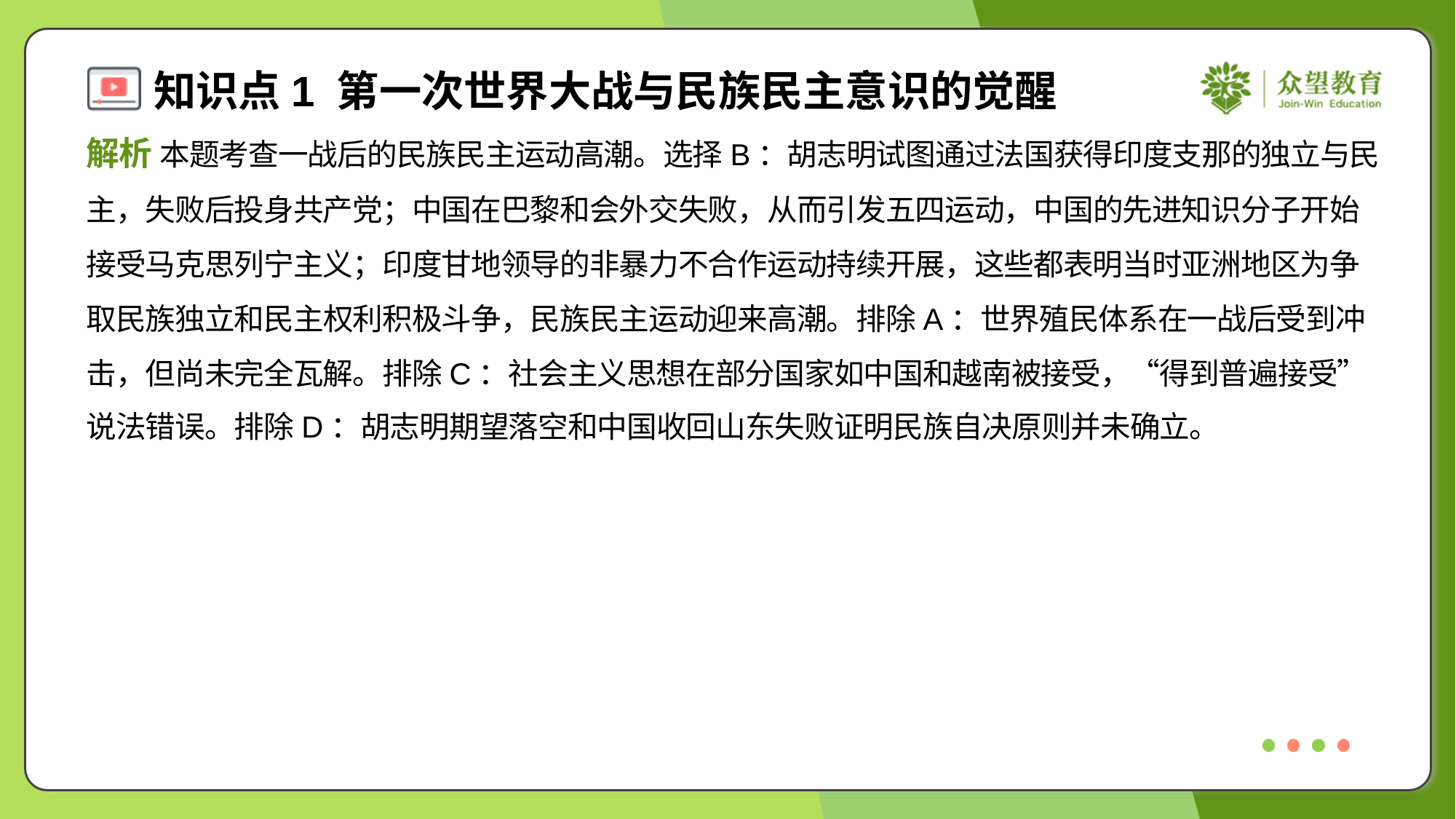

解析 本题考查一战后的民族民主运动高潮。选择B：胡志明试图通过法国获得印度支那的独立与民
主，失败后投身共产党；中国在巴黎和会外交失败，从而引发五四运动，中国的先进知识分子开始
接受马克思列宁主义；印度甘地领导的非暴力不合作运动持续开展，这些都表明当时亚洲地区为争
取民族独立和民主权利积极斗争，民族民主运动迎来高潮。排除A：世界殖民体系在一战后受到冲
击，但尚未完全瓦解。排除C：社会主义思想在部分国家如中国和越南被接受，“得到普遍接受”
说法错误。排除D：胡志明期望落空和中国收回山东失败证明民族自决原则并未确立。